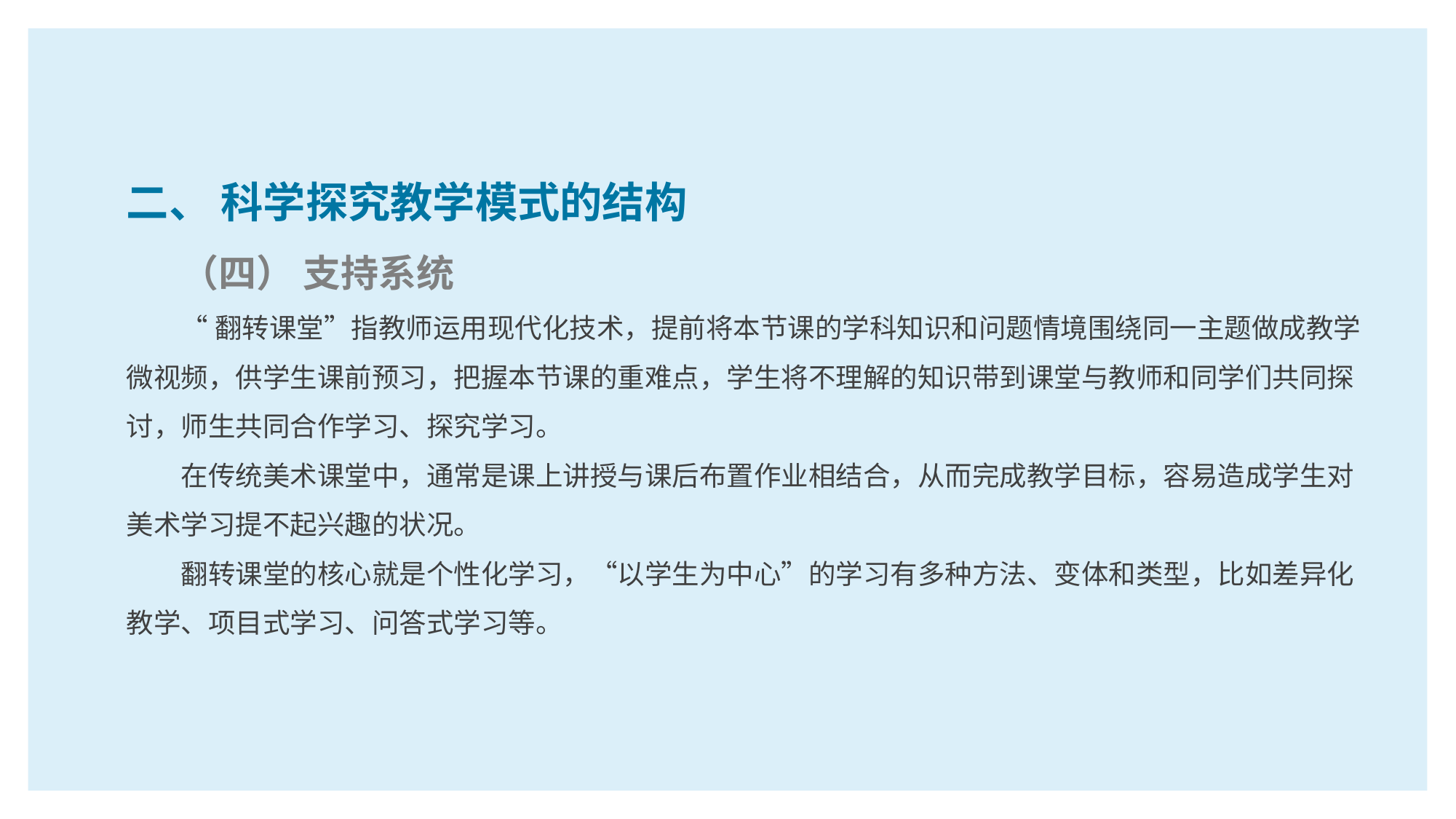

二、 科学探究教学模式的结构
（四） 支持系统
“翻转课堂”指教师运用现代化技术，提前将本节课的学科知识和问题情境围绕同一主题做成教学微视频，供学生课前预习，把握本节课的重难点，学生将不理解的知识带到课堂与教师和同学们共同探讨，师生共同合作学习、探究学习。
在传统美术课堂中，通常是课上讲授与课后布置作业相结合，从而完成教学目标，容易造成学生对美术学习提不起兴趣的状况。
翻转课堂的核心就是个性化学习，“以学生为中心”的学习有多种方法、变体和类型，比如差异化教学、项目式学习、问答式学习等。